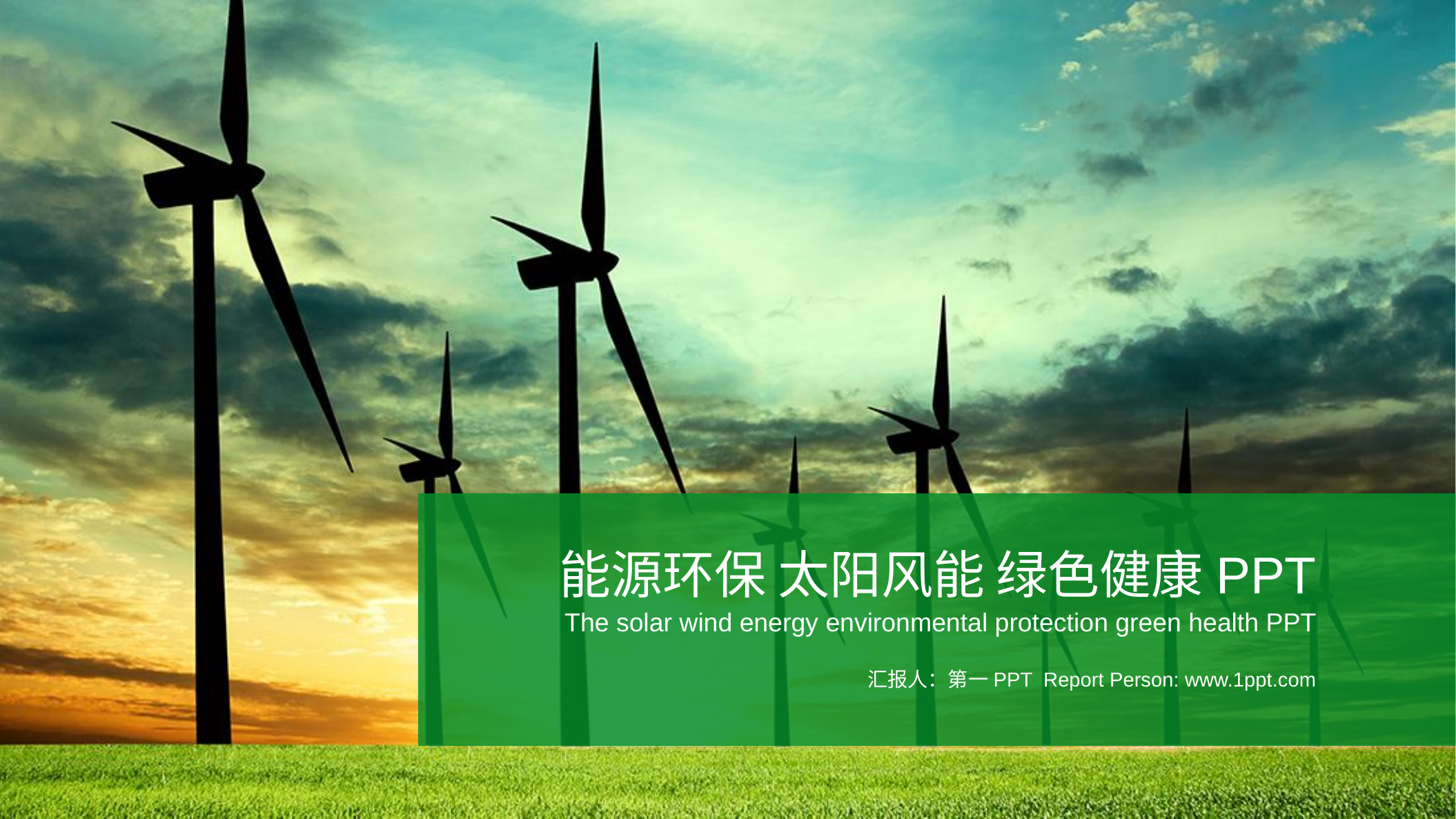

能源环保 太阳风能 绿色健康PPT
The solar wind energy environmental protection green health PPT
汇报人：第一PPT  Report Person: www.1ppt.com